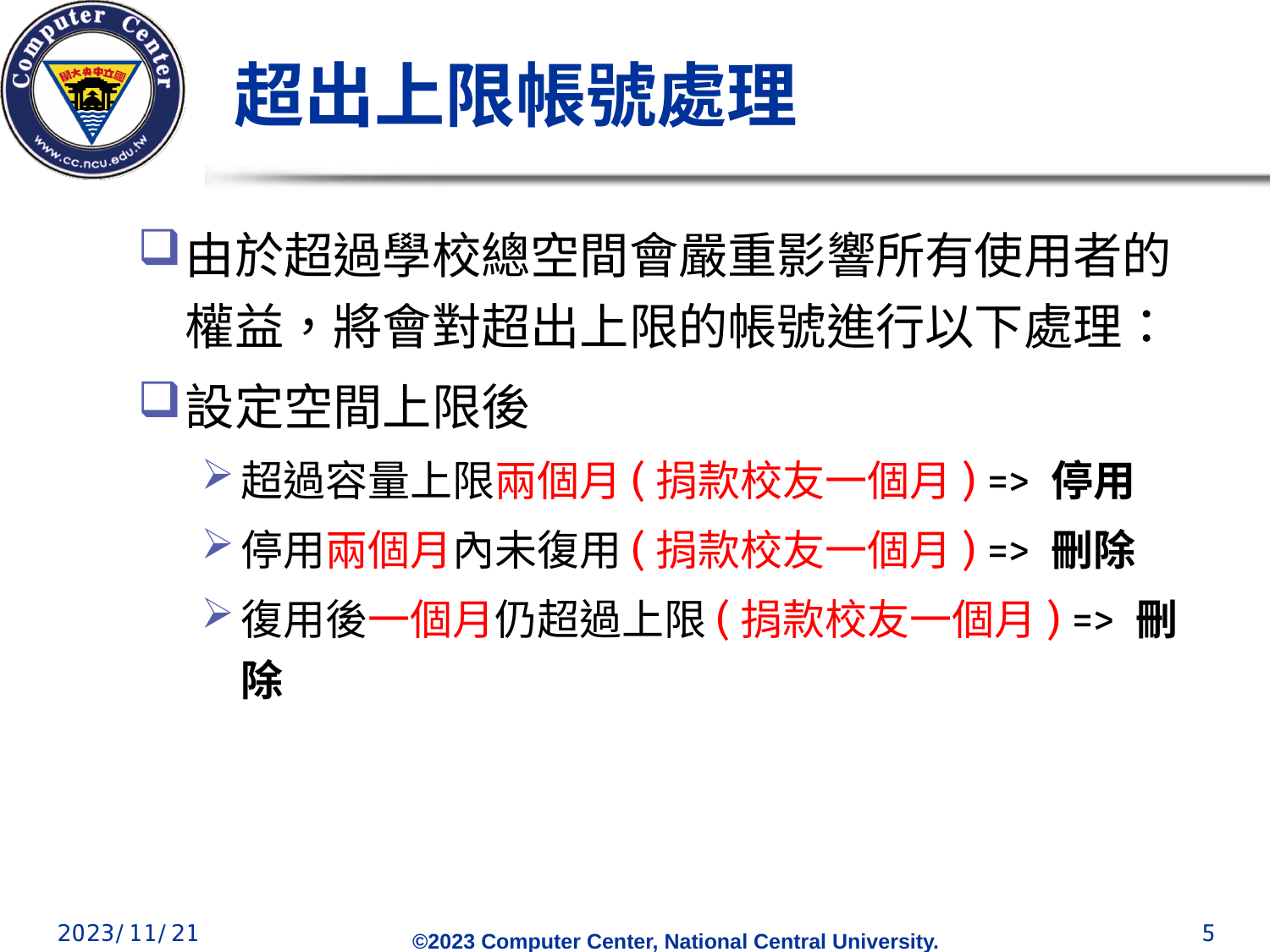

# 超出上限帳號處理
由於超過學校總空間會嚴重影響所有使用者的權益，將會對超出上限的帳號進行以下處理：
設定空間上限後
超過容量上限兩個月(捐款校友一個月) => 停用
停用兩個月內未復用(捐款校友一個月) => 刪除
復用後一個月仍超過上限(捐款校友一個月) => 刪除
2023/11/21
5